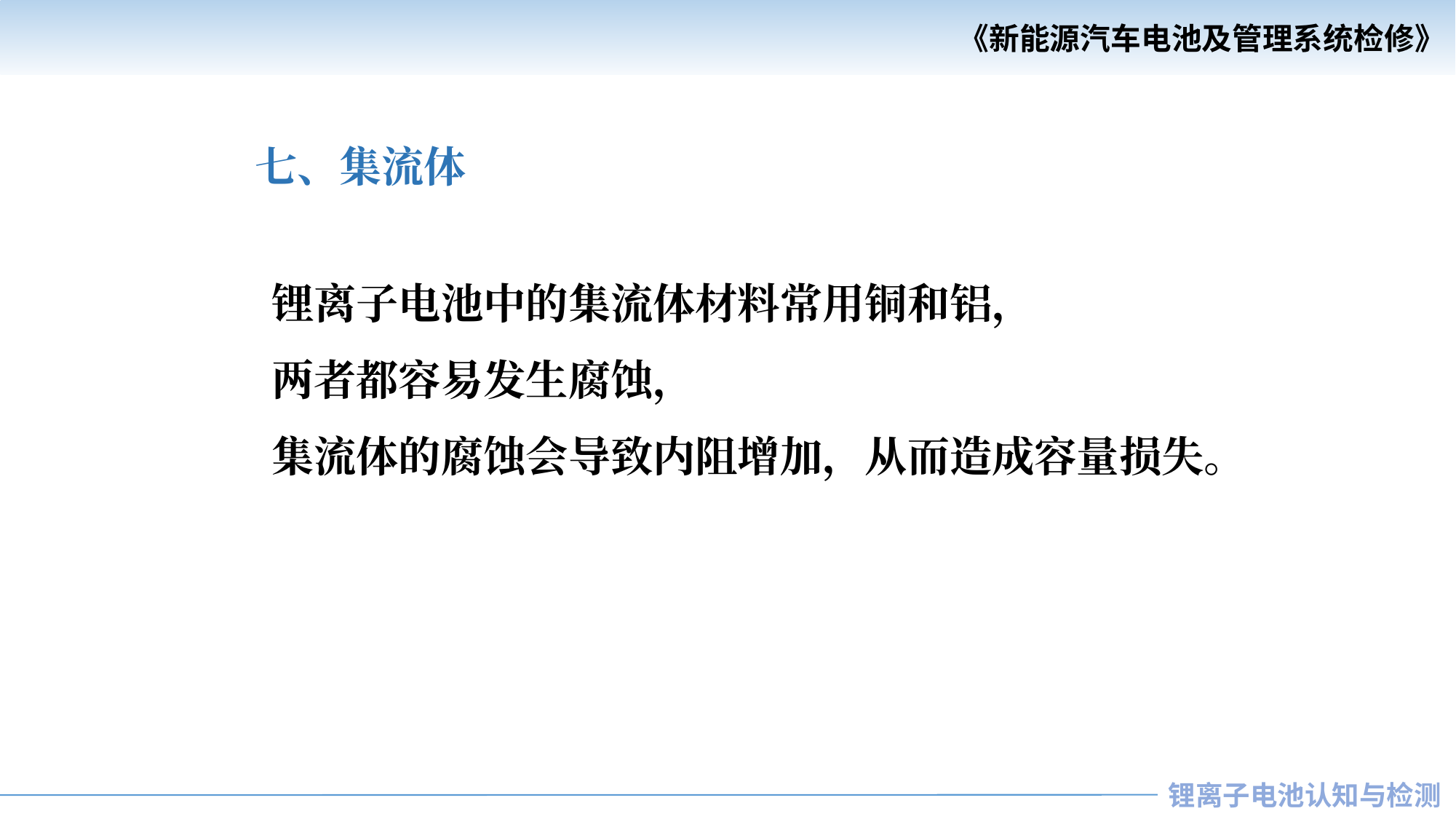

七、集流体
锂离子电池中的集流体材料常用铜和铝，
两者都容易发生腐蚀，
集流体的腐蚀会导致内阻增加，从而造成容量损失。